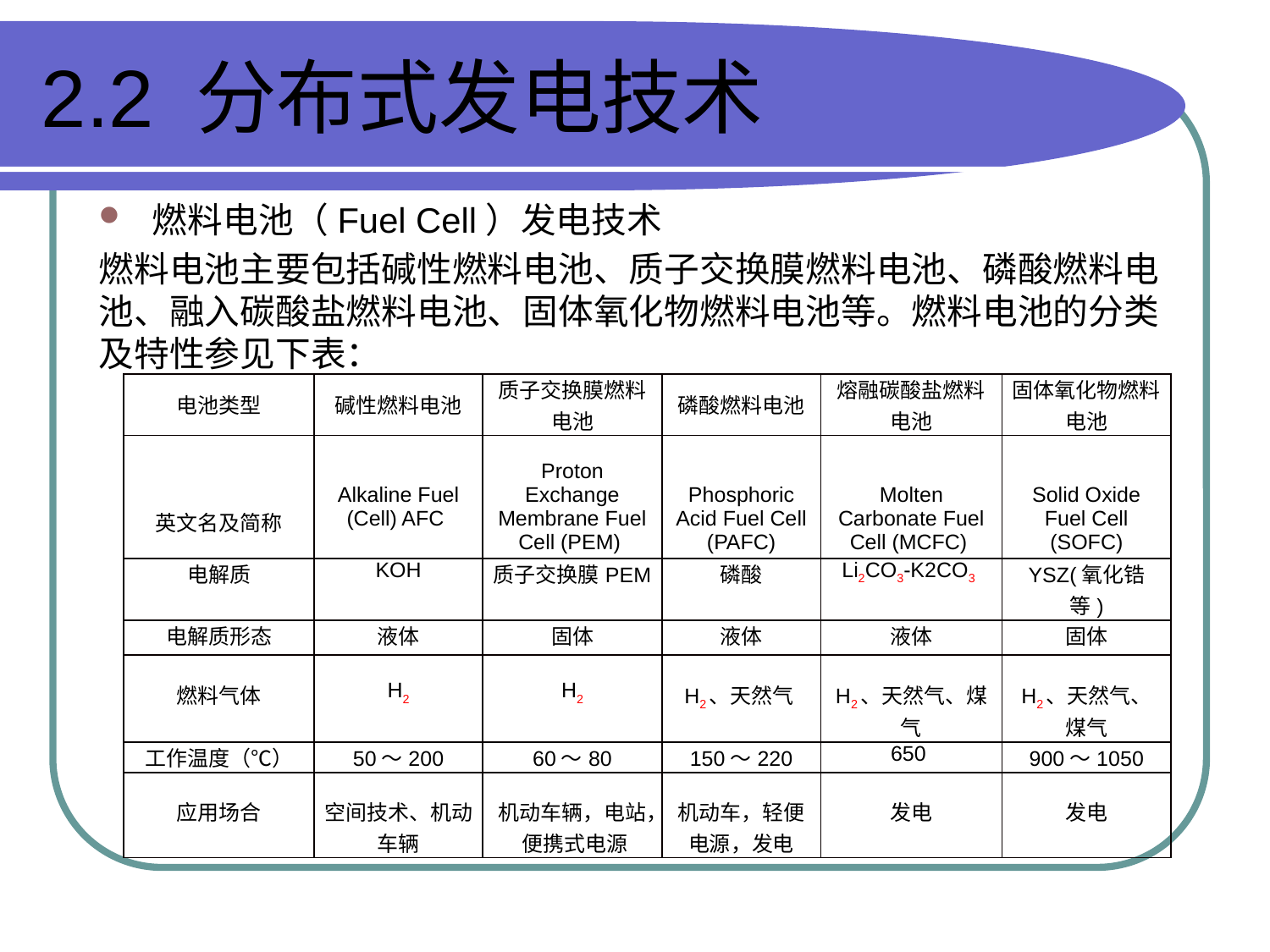

# 2.2 分布式发电技术
燃料电池（Fuel Cell）发电技术
燃料电池主要包括碱性燃料电池、质子交换膜燃料电池、磷酸燃料电池、融入碳酸盐燃料电池、固体氧化物燃料电池等。燃料电池的分类及特性参见下表：

| 电池类型 | 碱性燃料电池 | 质子交换膜燃料电池 | 磷酸燃料电池 | 熔融碳酸盐燃料电池 | 固体氧化物燃料电池 |
| --- | --- | --- | --- | --- | --- |
| 英文名及简称 | Alkaline Fuel (Cell) AFC | Proton Exchange Membrane Fuel Cell (PEM) | Phosphoric Acid Fuel Cell (PAFC) | Molten Carbonate Fuel Cell (MCFC) | Solid Oxide Fuel Cell (SOFC) |
| 电解质 | KOH | 质子交换膜PEM | 磷酸 | Li2CO3-K2CO3 | YSZ(氧化锆等) |
| 电解质形态 | 液体 | 固体 | 液体 | 液体 | 固体 |
| 燃料气体 | H2 | H2 | H2、天然气 | H2、天然气、煤气 | H2、天然气、煤气 |
| 工作温度（℃） | 50～200 | 60～80 | 150～220 | 650 | 900～1050 |
| 应用场合 | 空间技术、机动车辆 | 机动车辆，电站， 便携式电源 | 机动车，轻便电源，发电 | 发电 | 发电 |
17